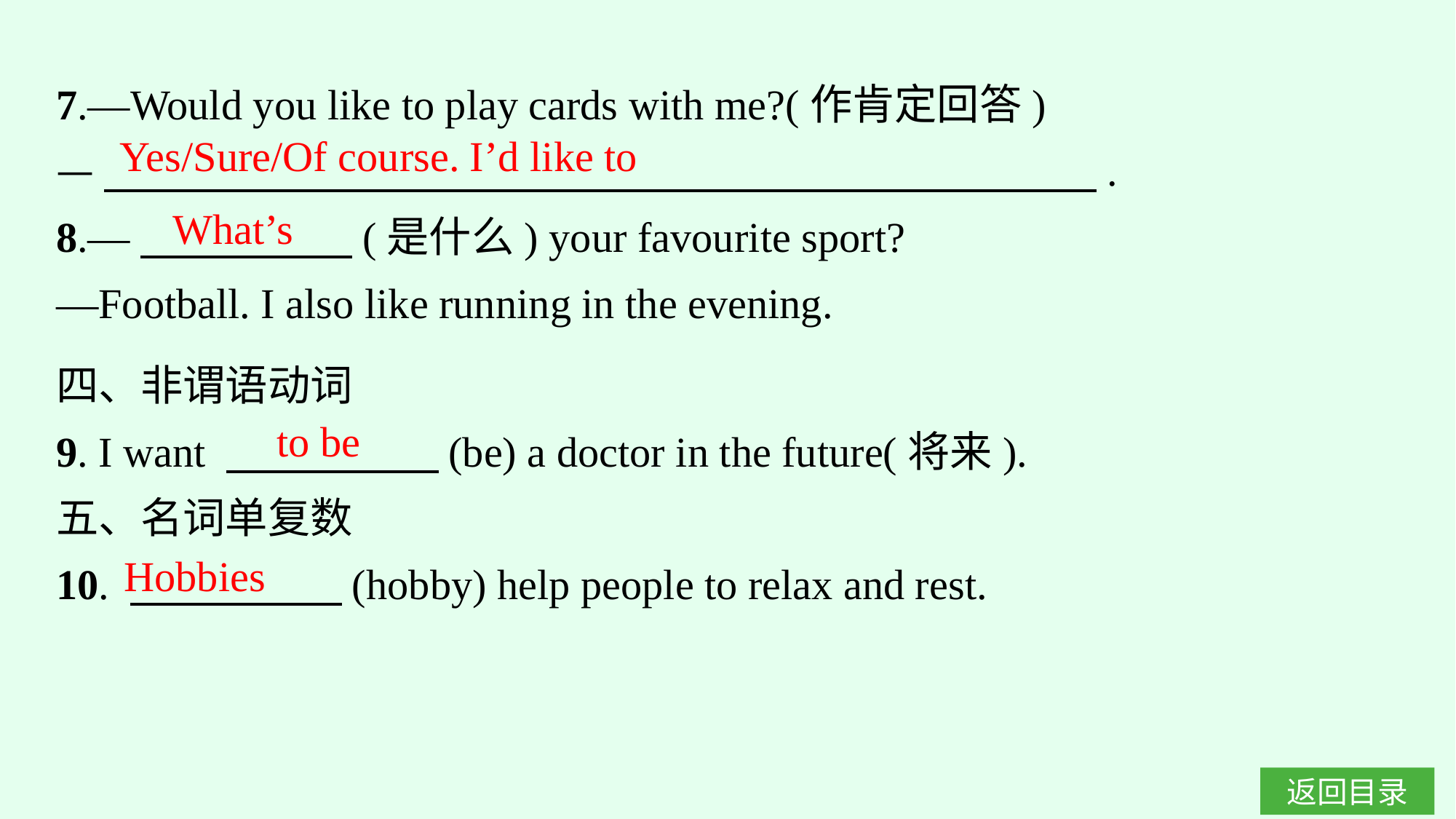

7.—Would you like to play cards with me?(作肯定回答)
—　　                                                                                      　　 .
8.—　　　　　(是什么) your favourite sport?
—Football. I also like running in the evening.
Yes/Sure/Of course. I’d like to
What’s
四、非谓语动词
9. I want 　　　　　(be) a doctor in the future(将来).
五、名词单复数
10. 　　　　　(hobby) help people to relax and rest.
to be
Hobbies